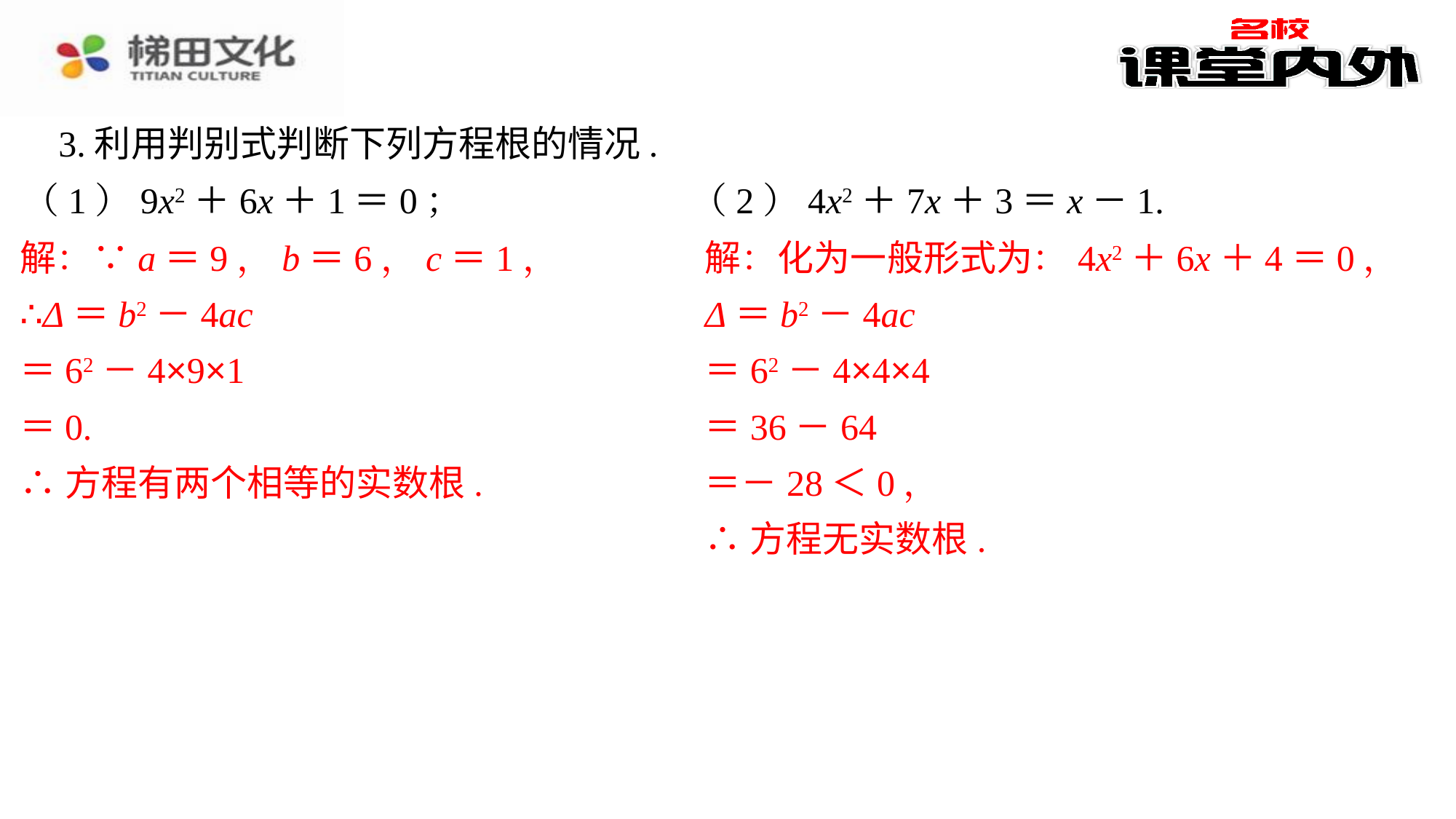

3.利用判别式判断下列方程根的情况.
（1）9x2＋6x＋1＝0；
（2）4x2＋7x＋3＝x－1.
解：∵a＝9，b＝6，c＝1，
∴Δ＝b2－4ac
＝62－4×9×1
＝0.
∴方程有两个相等的实数根.
解：化为一般形式为：4x2＋6x＋4＝0，
Δ＝b2－4ac
＝62－4×4×4
＝36－64
＝－28＜0，
∴方程无实数根.